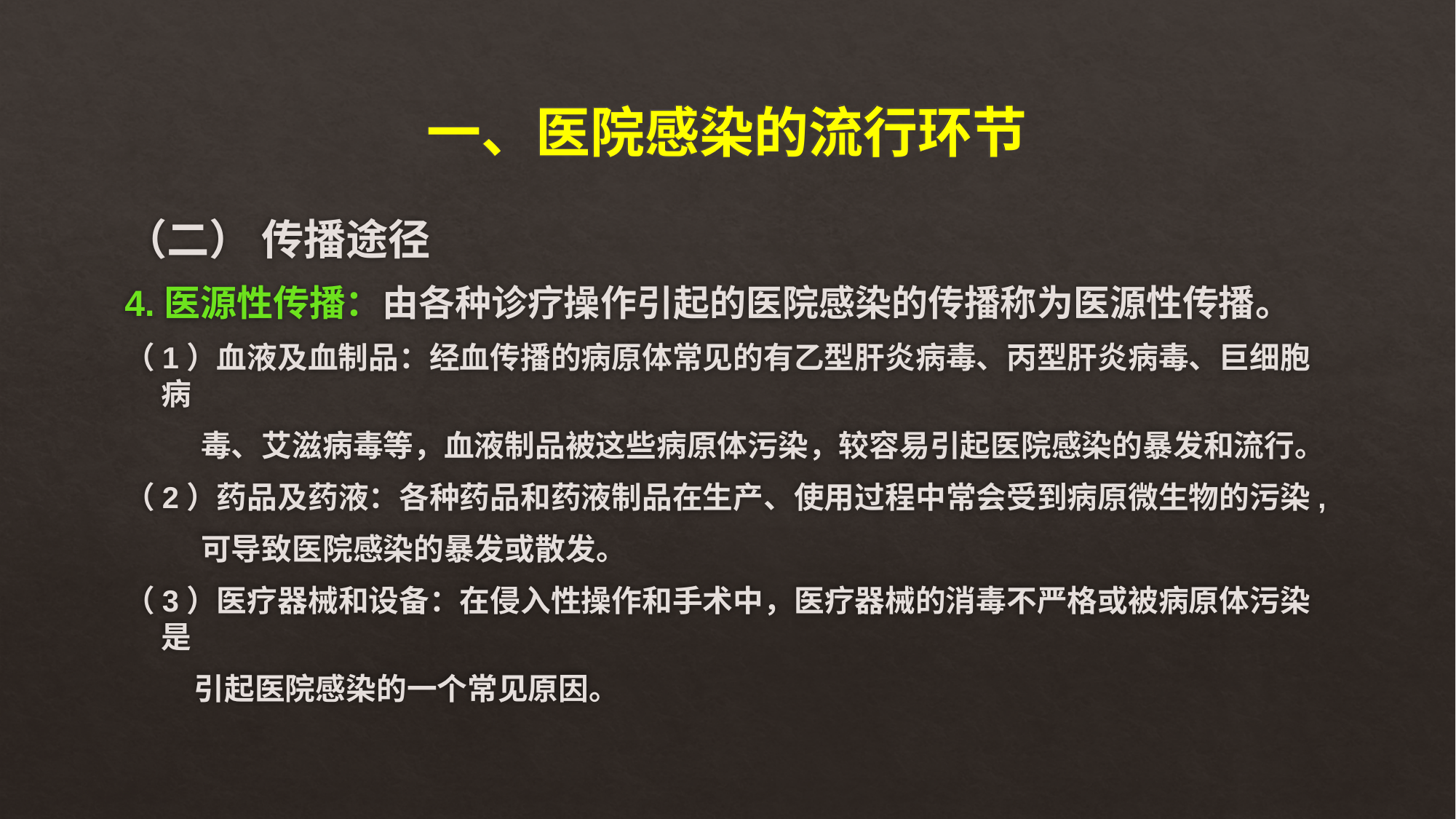

# 一、医院感染的流行环节
（二） 传播途径
4.医源性传播：由各种诊疗操作引起的医院感染的传播称为医源性传播。
（1）血液及血制品：经血传播的病原体常见的有乙型肝炎病毒、丙型肝炎病毒、巨细胞病
          毒、艾滋病毒等，血液制品被这些病原体污染，较容易引起医院感染的暴发和流行。
（2）药品及药液：各种药品和药液制品在生产、使用过程中常会受到病原微生物的污染,
          可导致医院感染的暴发或散发。
（3）医疗器械和设备：在侵入性操作和手术中，医疗器械的消毒不严格或被病原体污染是
         引起医院感染的一个常见原因。